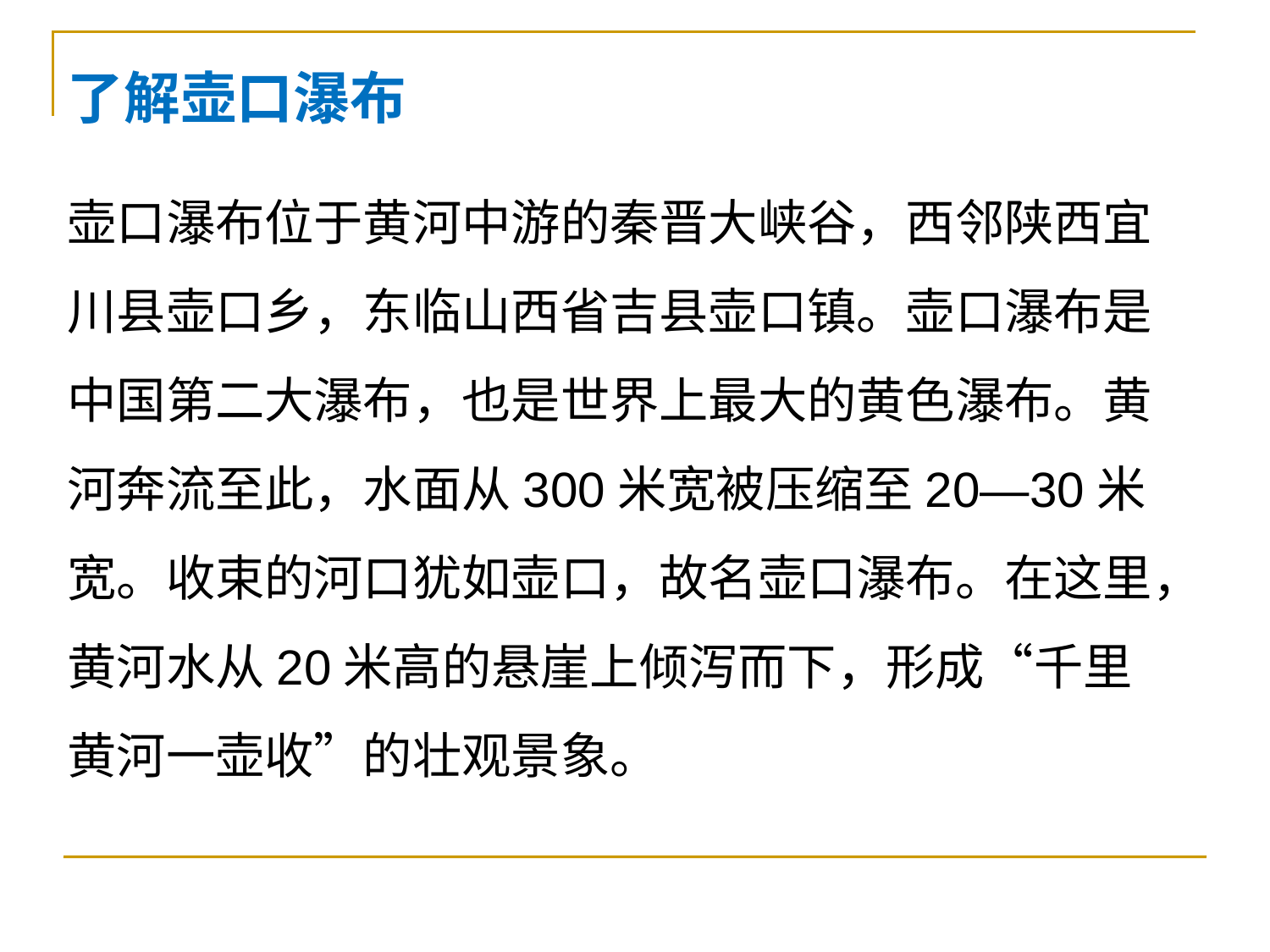

了解壶口瀑布
壶口瀑布位于黄河中游的秦晋大峡谷，西邻陕西宜川县壶口乡，东临山西省吉县壶口镇。壶口瀑布是中国第二大瀑布，也是世界上最大的黄色瀑布。黄河奔流至此，水面从300米宽被压缩至20—30米宽。收束的河口犹如壶口，故名壶口瀑布。在这里，黄河水从20米高的悬崖上倾泻而下，形成“千里黄河一壶收”的壮观景象。